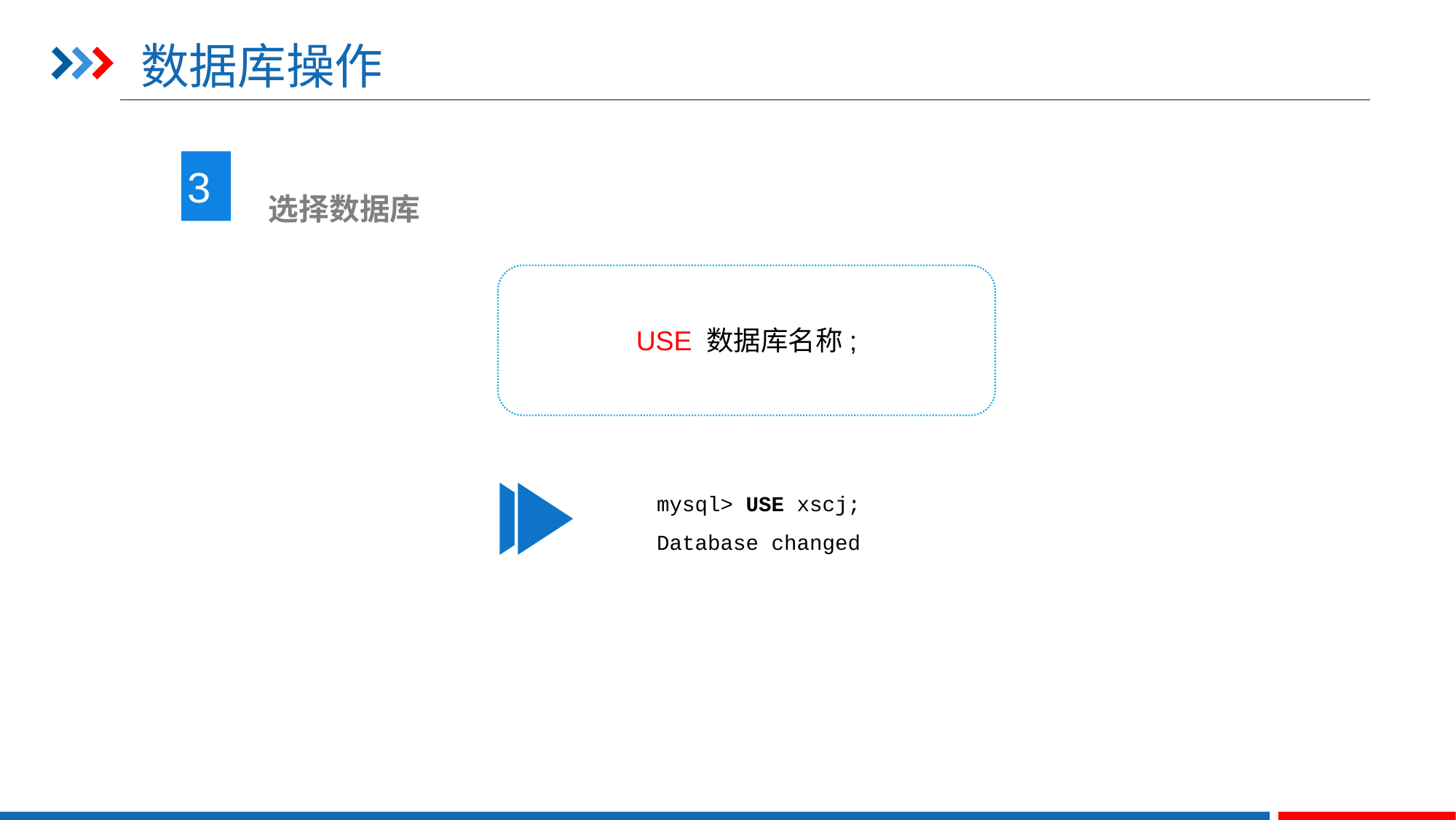

# 数据库操作

3
  选择数据库

USE 数据库名称;
mysql> USE xscj;
Database changed